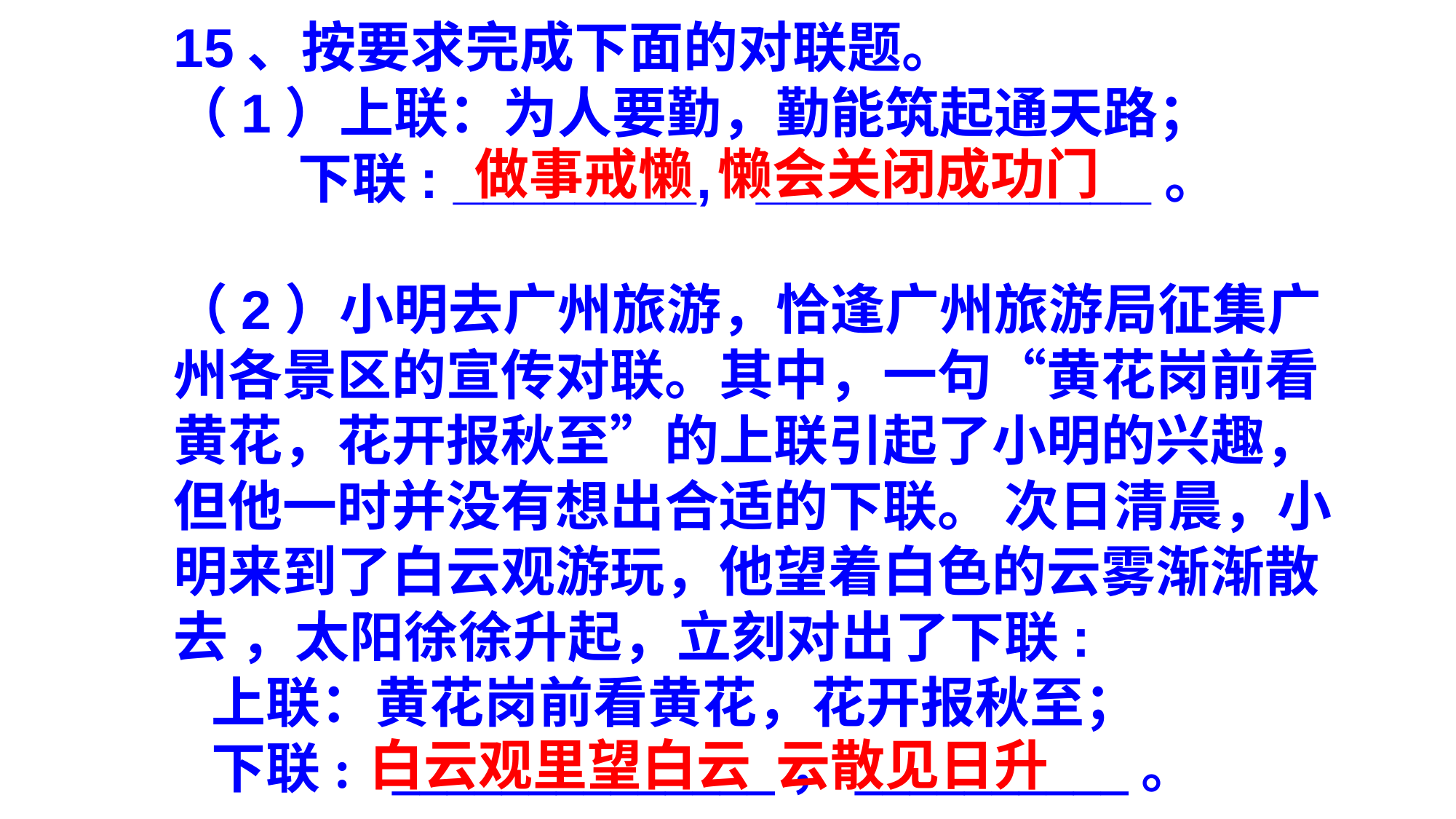

15、按要求完成下面的对联题。
（1）上联：为人要勤，勤能筑起通天路；
         下联: ________,   _____________。

（2）小明去广州旅游，恰逢广州旅游局征集广州各景区的宣传对联。其中，一句“黄花岗前看黄花，花开报秋至”的上联引起了小明的兴趣，但他一时并没有想出合适的下联。 次日清晨，小明来到了白云观游玩，他望着白色的云雾渐渐散去 ，太阳徐徐升起，立刻对出了下联:
  上联：黄花岗前看黄花，花开报秋至；
  下联:   ______________，__________。
做事戒懒  懒会关闭成功门
白云观里望白云  云散见日升